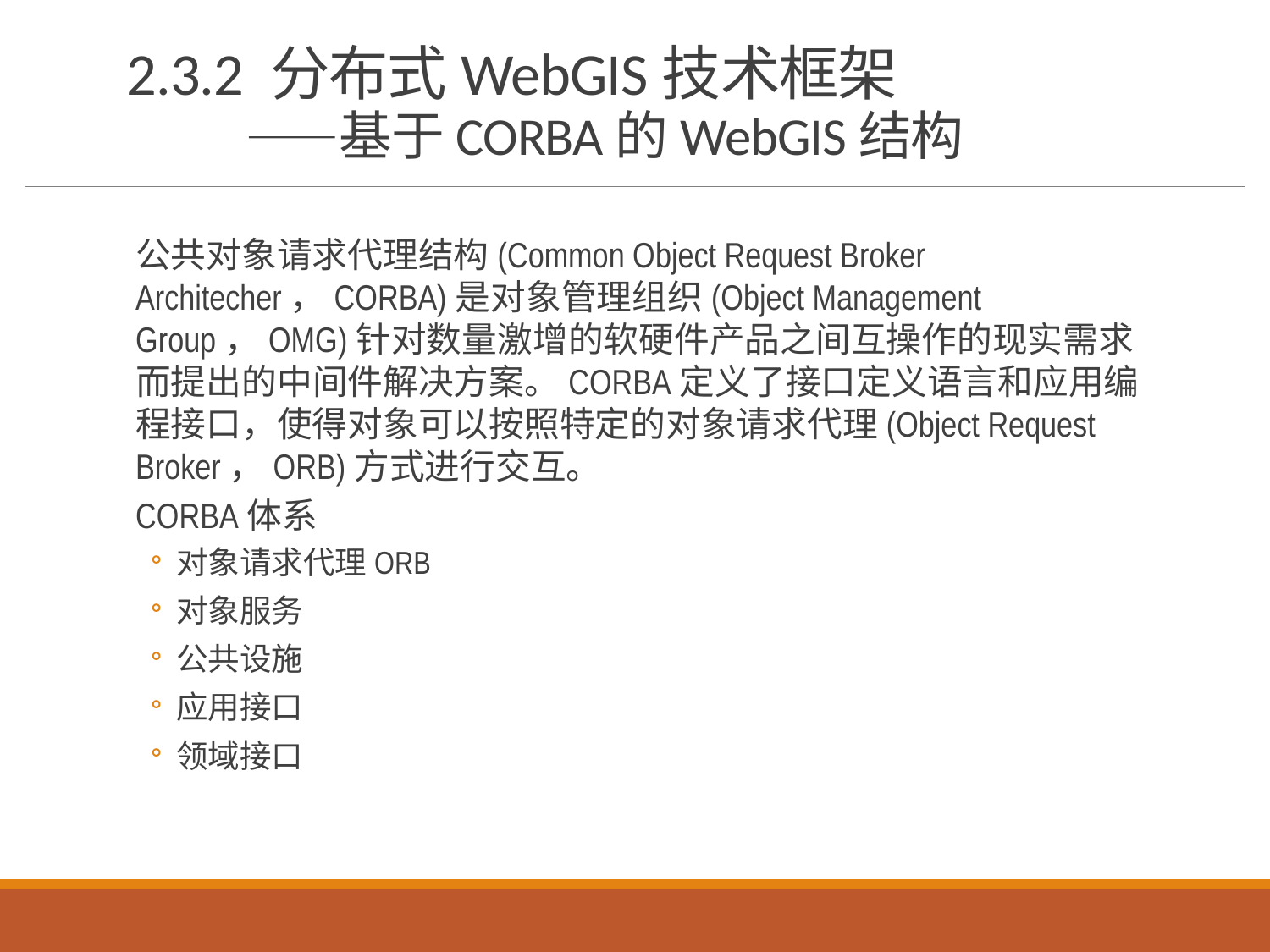

# 2.3.2 分布式WebGIS技术框架 ——基于CORBA的WebGIS结构
公共对象请求代理结构(Common Object Request Broker Architecher，CORBA)是对象管理组织(Object Management Group，OMG)针对数量激增的软硬件产品之间互操作的现实需求而提出的中间件解决方案。CORBA定义了接口定义语言和应用编程接口，使得对象可以按照特定的对象请求代理(Object Request Broker，ORB)方式进行交互。
CORBA体系
对象请求代理ORB
对象服务
公共设施
应用接口
领域接口